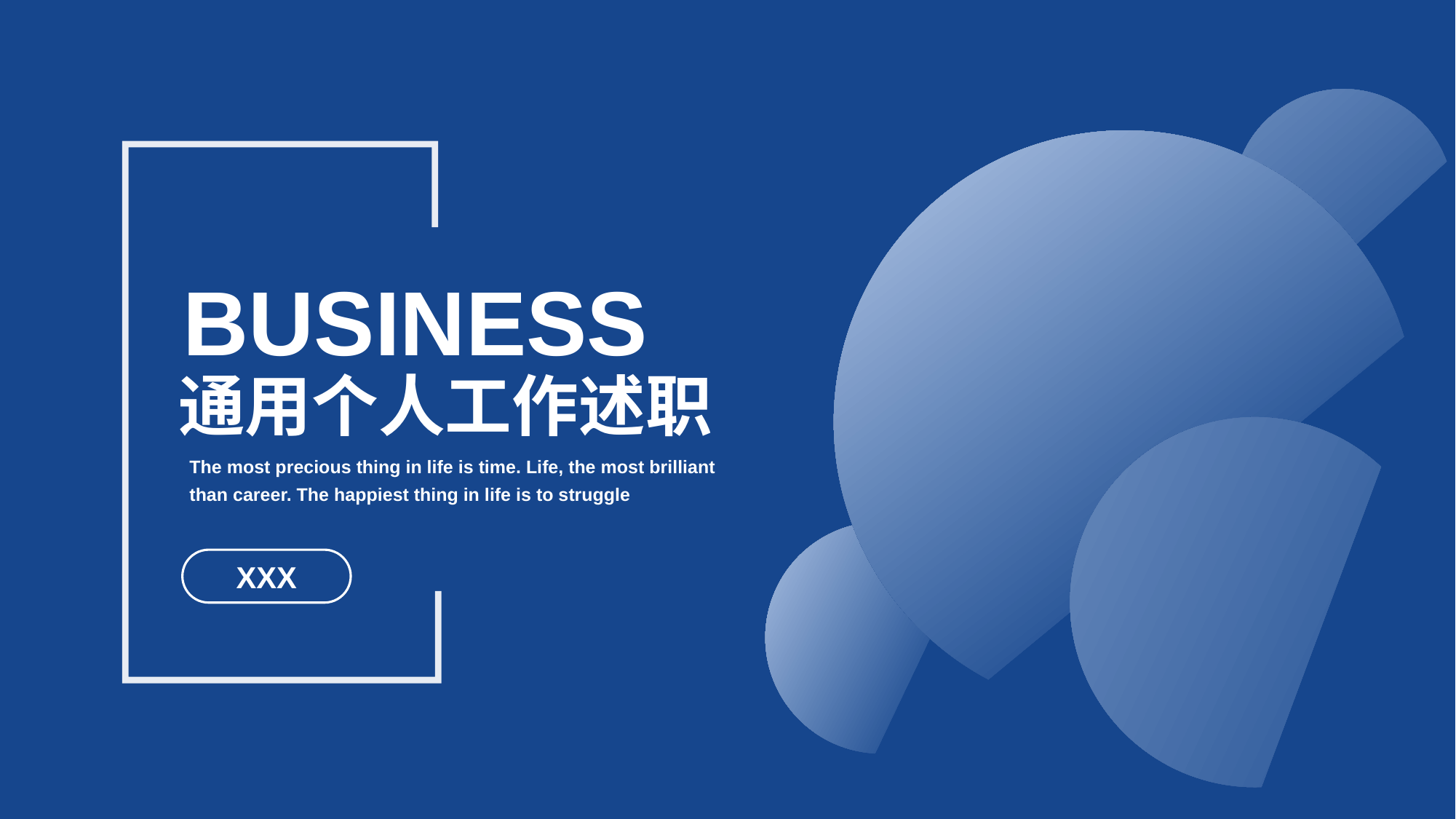

Business
通用个人工作述职

The most precious thing in life is time. Life, the most brilliant than career. The happiest thing in life is to struggle

XXX